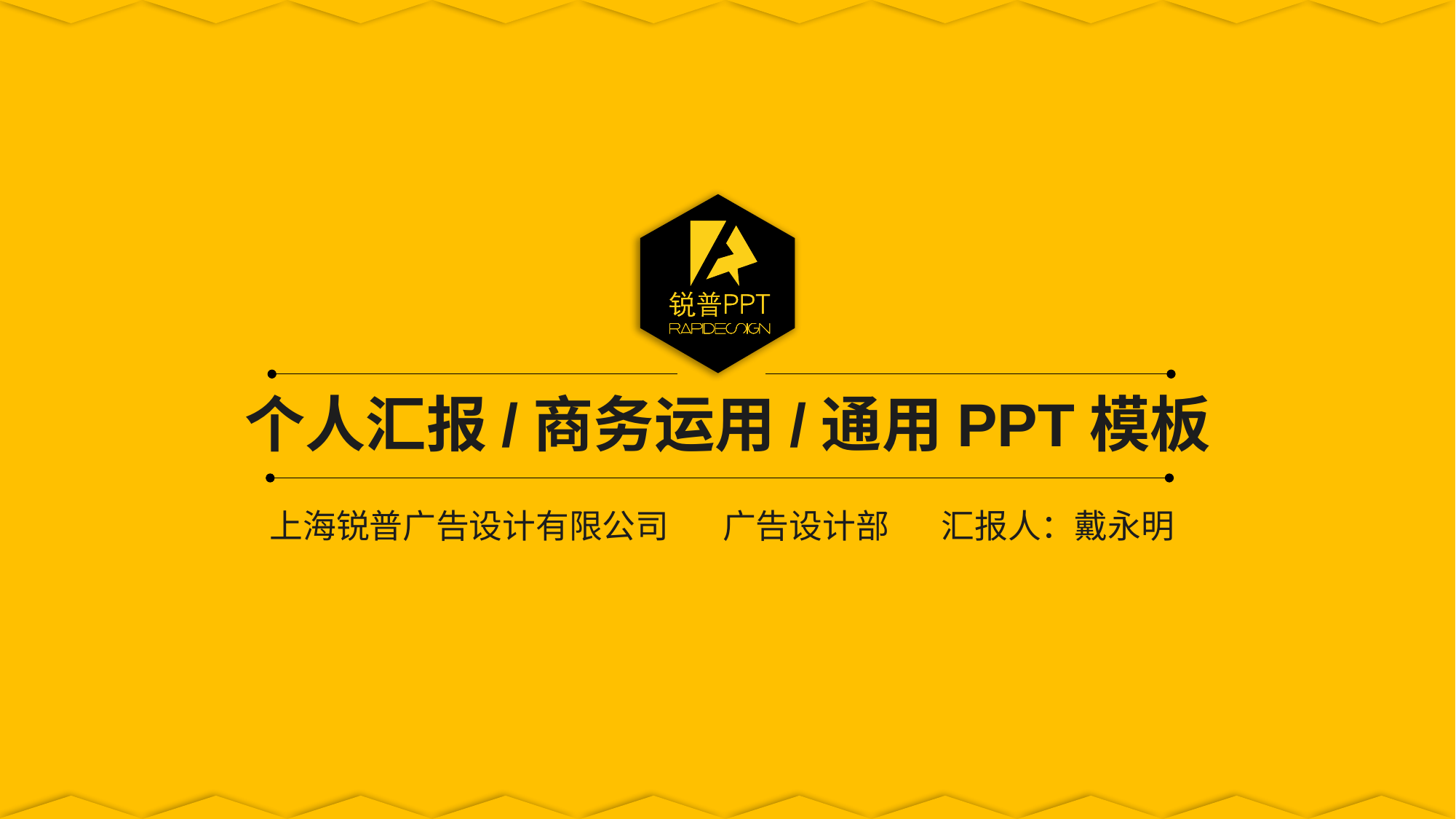

个人汇报/商务运用/通用PPT模板
上海锐普广告设计有限公司
广告设计部
汇报人：戴永明